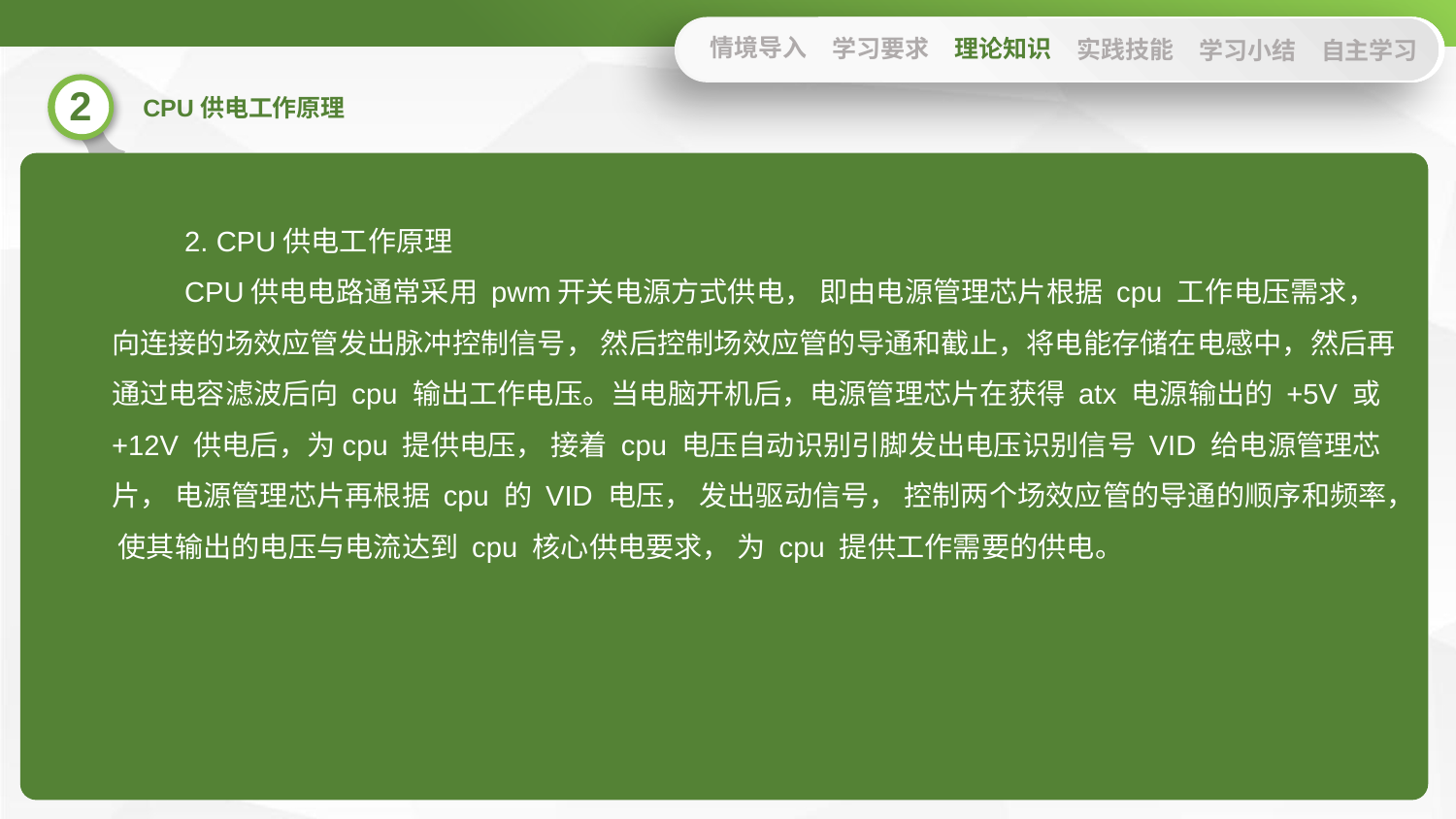

情境导入
学习要求
理论知识
实践技能
学习小结
自主学习
2. CPU供电工作原理
CPU供电电路通常采用 pwm开关电源方式供电， 即由电源管理芯片根据 cpu 工作电压需求， 向连接的场效应管发出脉冲控制信号， 然后控制场效应管的导通和截止，将电能存储在电感中，然后再通过电容滤波后向 cpu 输出工作电压。当电脑开机后，电源管理芯片在获得 atx 电源输出的 +5V 或+12V 供电后，为cpu 提供电压， 接着 cpu 电压自动识别引脚发出电压识别信号 VID 给电源管理芯片， 电源管理芯片再根据 cpu 的 VID 电压， 发出驱动信号， 控制两个场效应管的导通的顺序和频率， 使其输出的电压与电流达到 cpu 核心供电要求， 为 cpu 提供工作需要的供电。